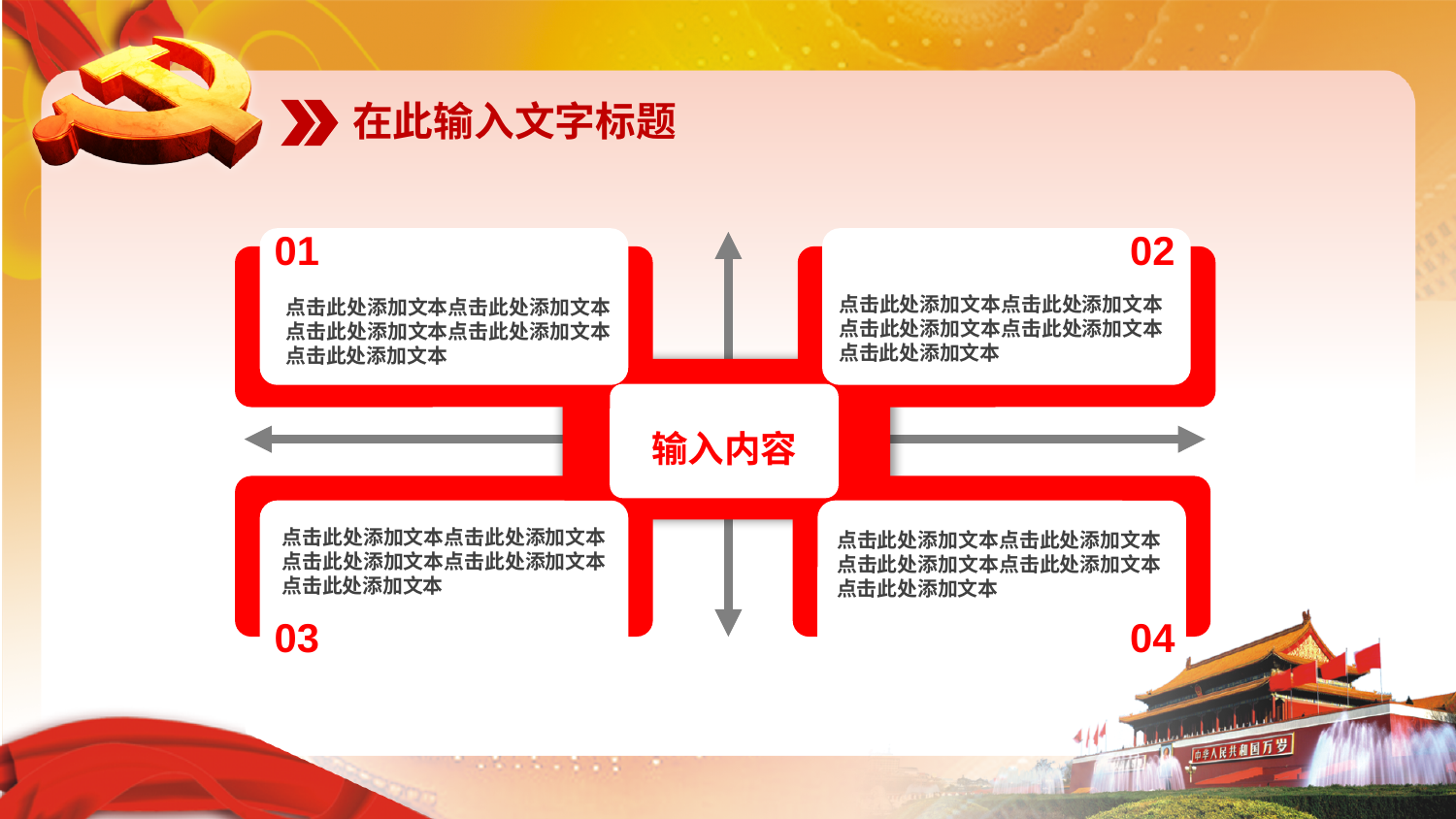

在此输入文字标题

01

点击此处添加文本点击此处添加文本点击此处添加文本点击此处添加文本点击此处添加文本

02

点击此处添加文本点击此处添加文本点击此处添加文本点击此处添加文本点击此处添加文本

输入内容

点击此处添加文本点击此处添加文本点击此处添加文本点击此处添加文本点击此处添加文本
03

点击此处添加文本点击此处添加文本点击此处添加文本点击此处添加文本点击此处添加文本
04